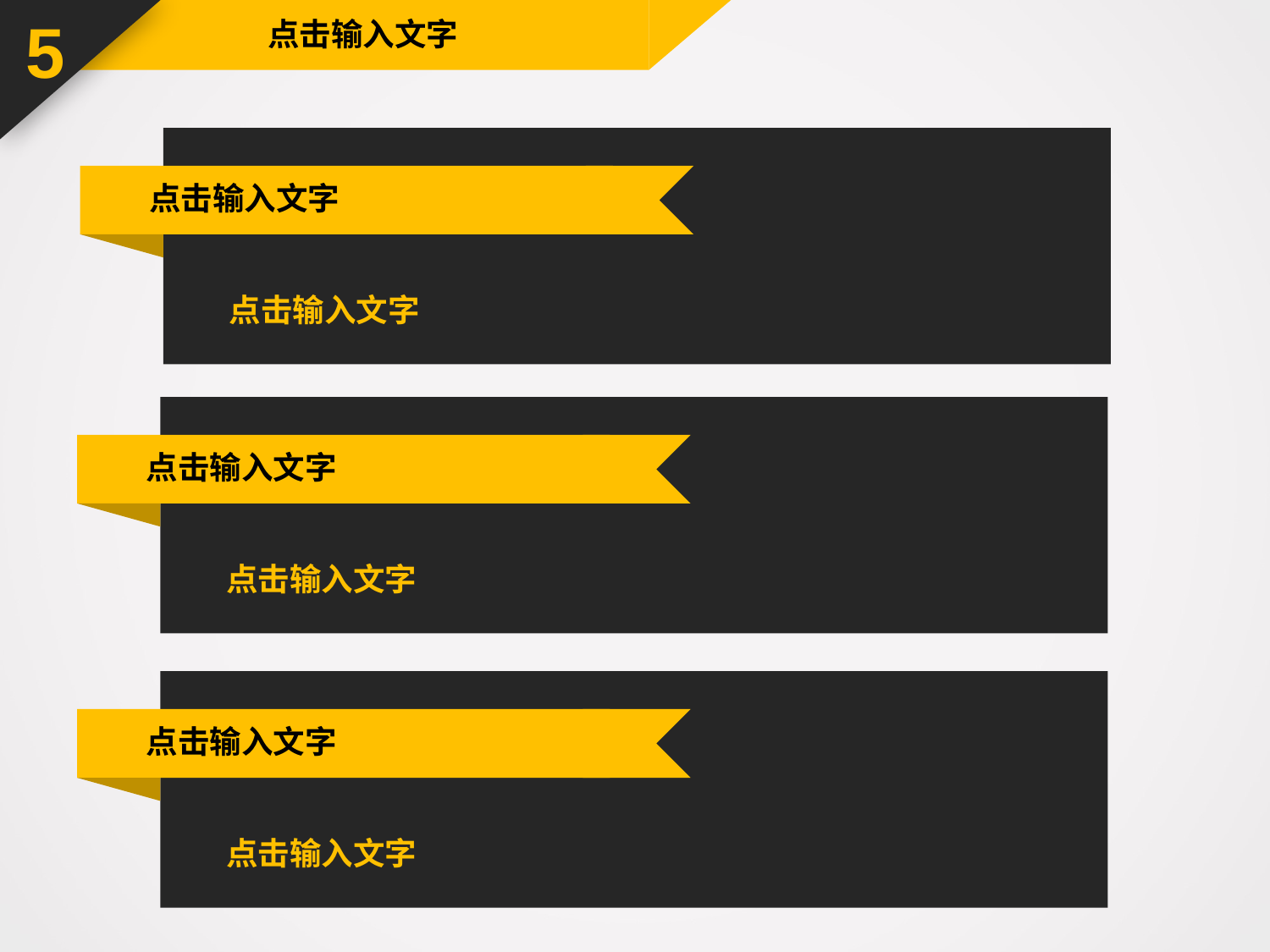

5
点击输入文字

 点击输入文字

点击输入文字

 点击输入文字

点击输入文字

 点击输入文字

点击输入文字